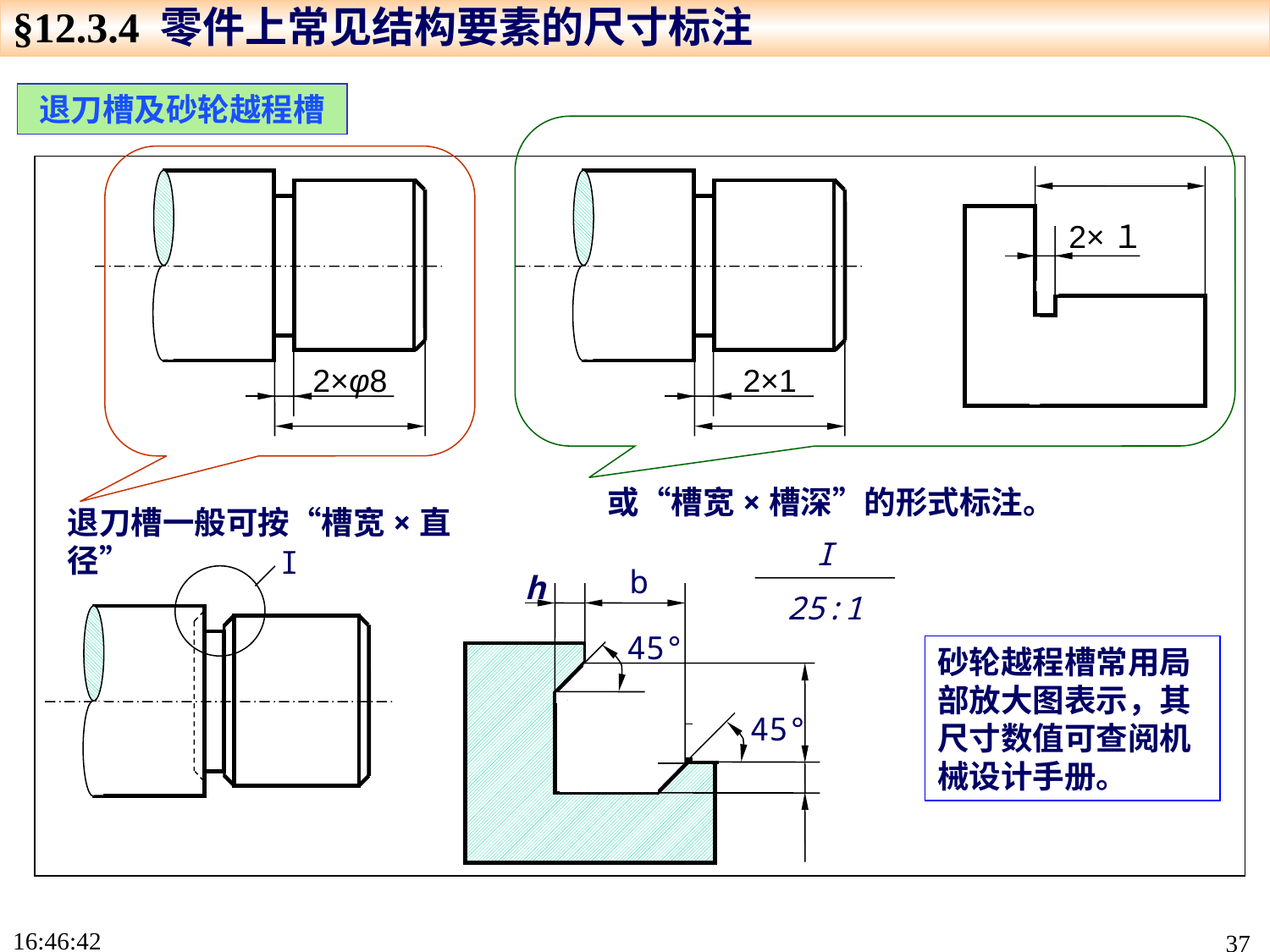

§12.3.4 零件上常见结构要素的尺寸标注
退刀槽及砂轮越程槽

或“槽宽×槽深”的形式标注。

退刀槽一般可按“槽宽×直径”

2×１

2×φ8

2×1

I
25:1

I

b
h

45°

45°

砂轮越程槽常用局部放大图表示，其尺寸数值可查阅机械设计手册。
16:46:42
37